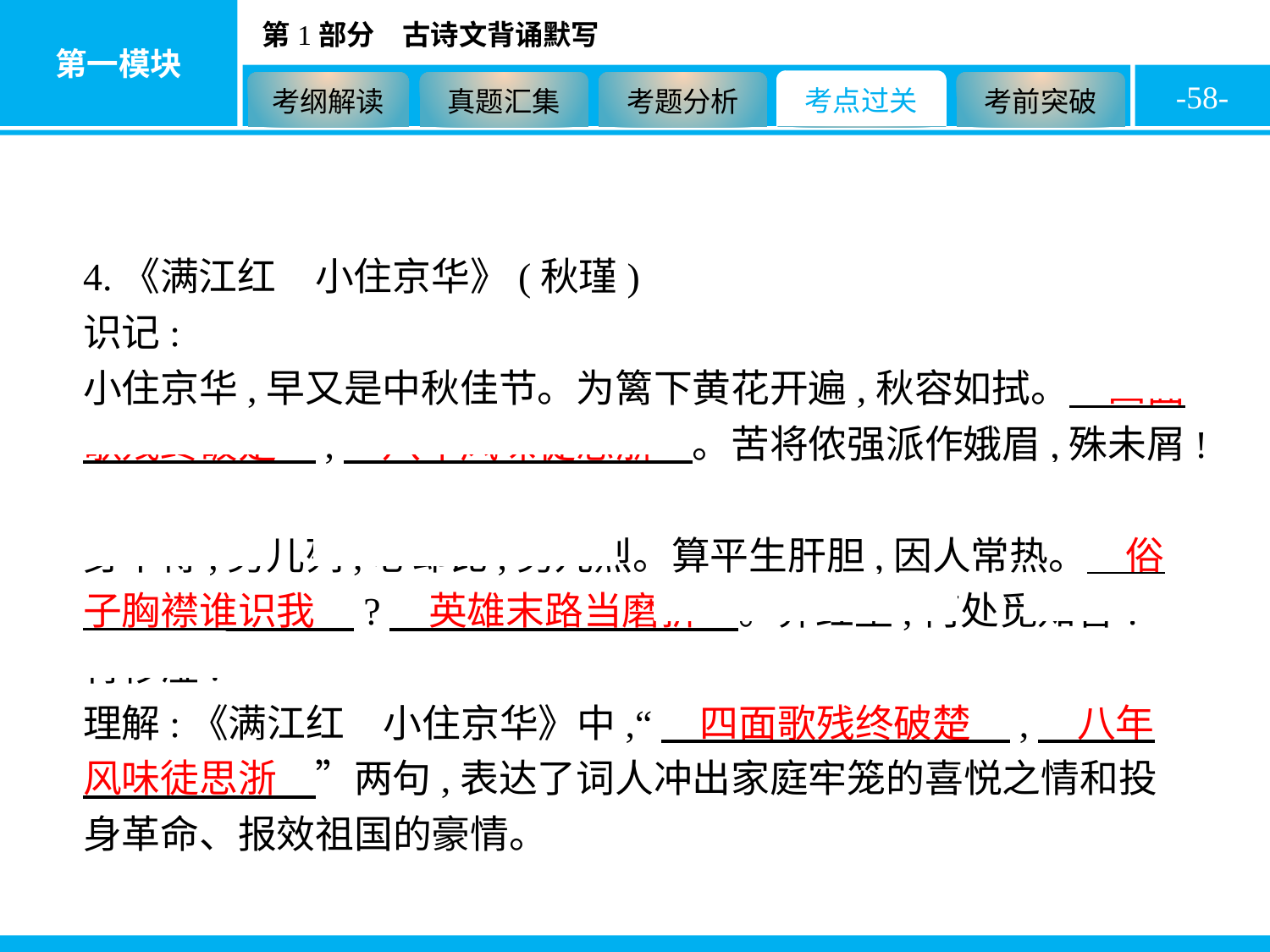

-58-
4.《满江红　小住京华》(秋瑾)
识记:
小住京华,早又是中秋佳节。为篱下黄花开遍,秋容如拭。　四面歌残终破楚　,　八年风味徒思浙　。苦将侬强派作娥眉,殊未屑!
身不得,男儿列,心却比,男儿烈。算平生肝胆,因人常热。　俗子胸襟谁识我　?　英雄末路当磨折　。莽红尘,何处觅知音?青衫湿!
理解:《满江红　小住京华》中,“　四面歌残终破楚　,　八年风味徒思浙　”两句,表达了词人冲出家庭牢笼的喜悦之情和投身革命、报效祖国的豪情。